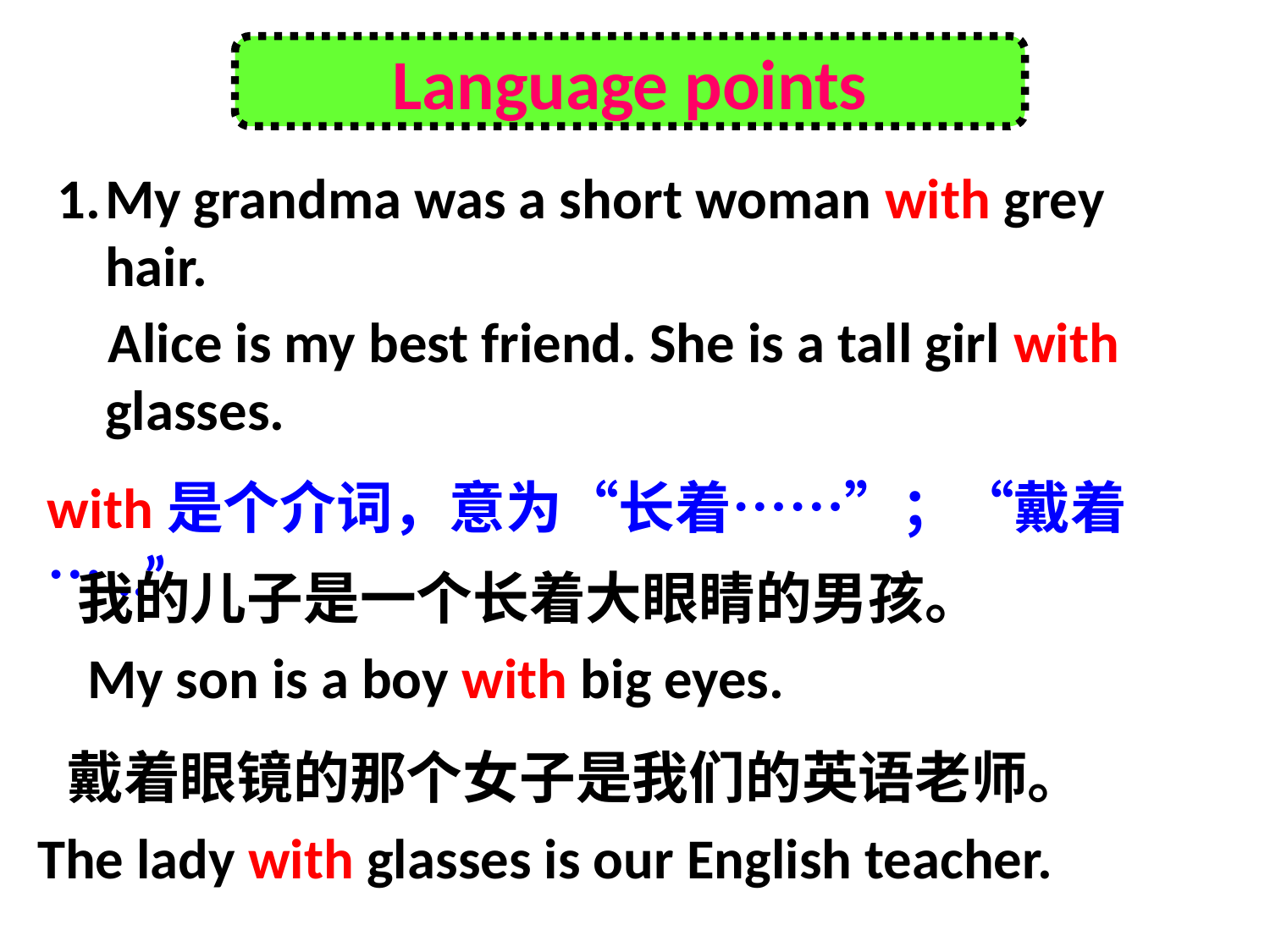

Language points
My grandma was a short woman with grey hair.
    Alice is my best friend. She is a tall girl with glasses.
with是个介词，意为“长着……”；“戴着…..”
我的儿子是一个长着大眼睛的男孩。
My son is a boy with big eyes.
戴着眼镜的那个女子是我们的英语老师。
The lady with glasses is our English teacher.